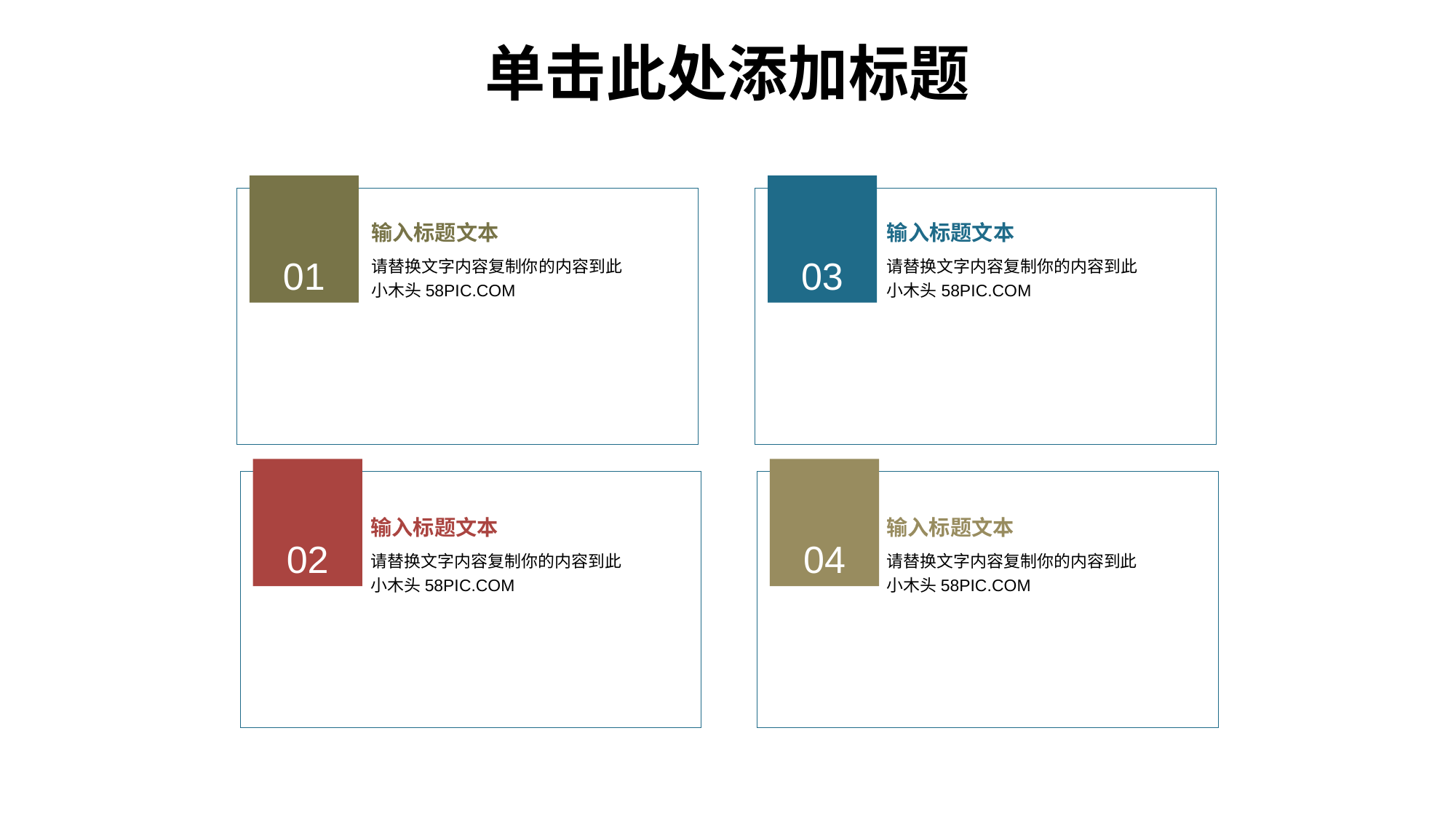

单击此处添加标题
01

输入标题文本
请替换文字内容复制你的内容到此
小木头58PIC.COM
03

输入标题文本
请替换文字内容复制你的内容到此
小木头58PIC.COM
02

输入标题文本
请替换文字内容复制你的内容到此
小木头58PIC.COM
04

输入标题文本
请替换文字内容复制你的内容到此
小木头58PIC.COM